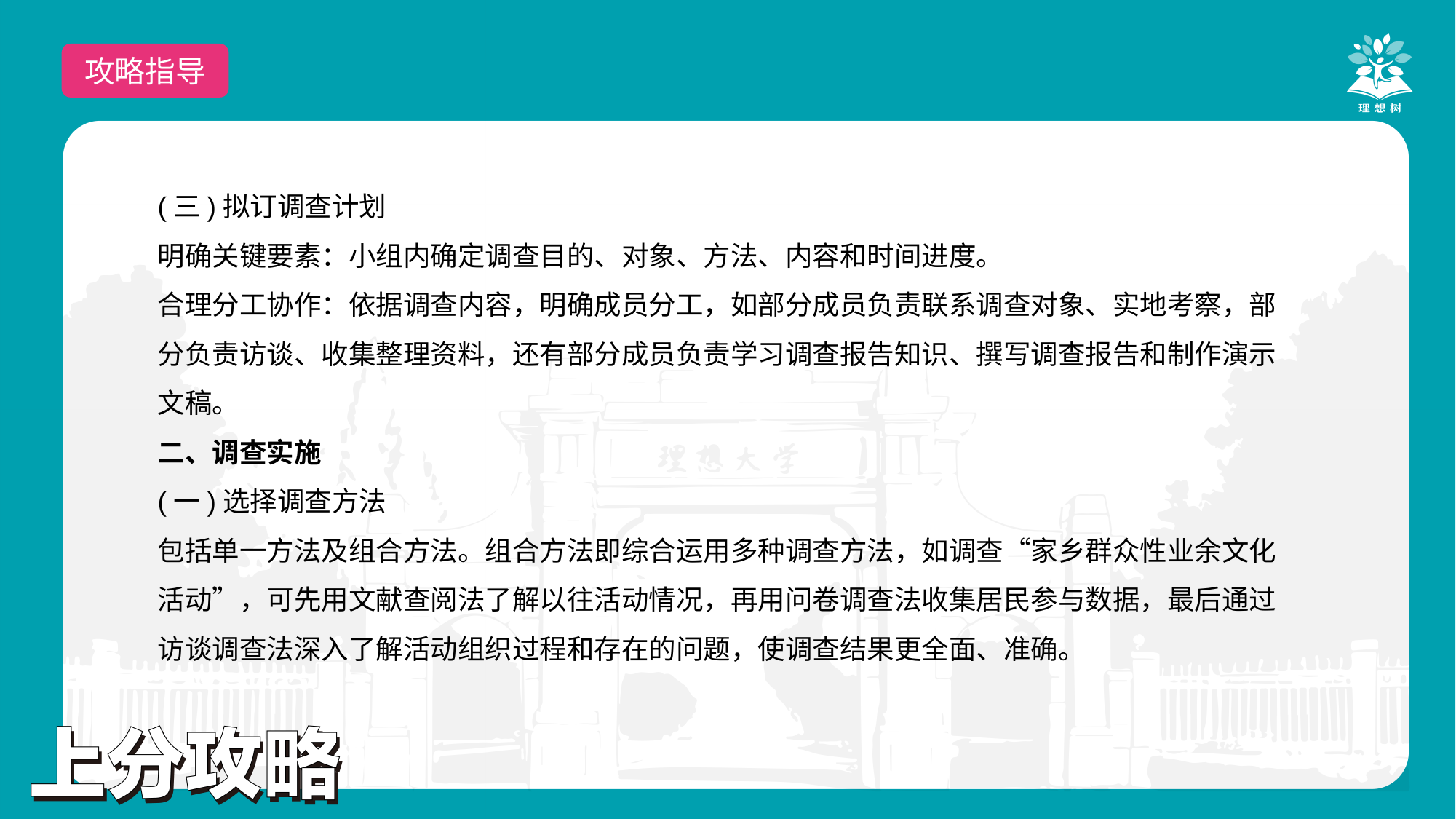

攻略指导
(三)拟订调查计划
明确关键要素：小组内确定调查目的、对象、方法、内容和时间进度。
合理分工协作：依据调查内容，明确成员分工，如部分成员负责联系调查对象、实地考察，部分负责访谈、收集整理资料，还有部分成员负责学习调查报告知识、撰写调查报告和制作演示文稿。
二、调查实施
(一)选择调查方法
包括单一方法及组合方法。组合方法即综合运用多种调查方法，如调查“家乡群众性业余文化活动”，可先用文献查阅法了解以往活动情况，再用问卷调查法收集居民参与数据，最后通过访谈调查法深入了解活动组织过程和存在的问题，使调查结果更全面、准确。